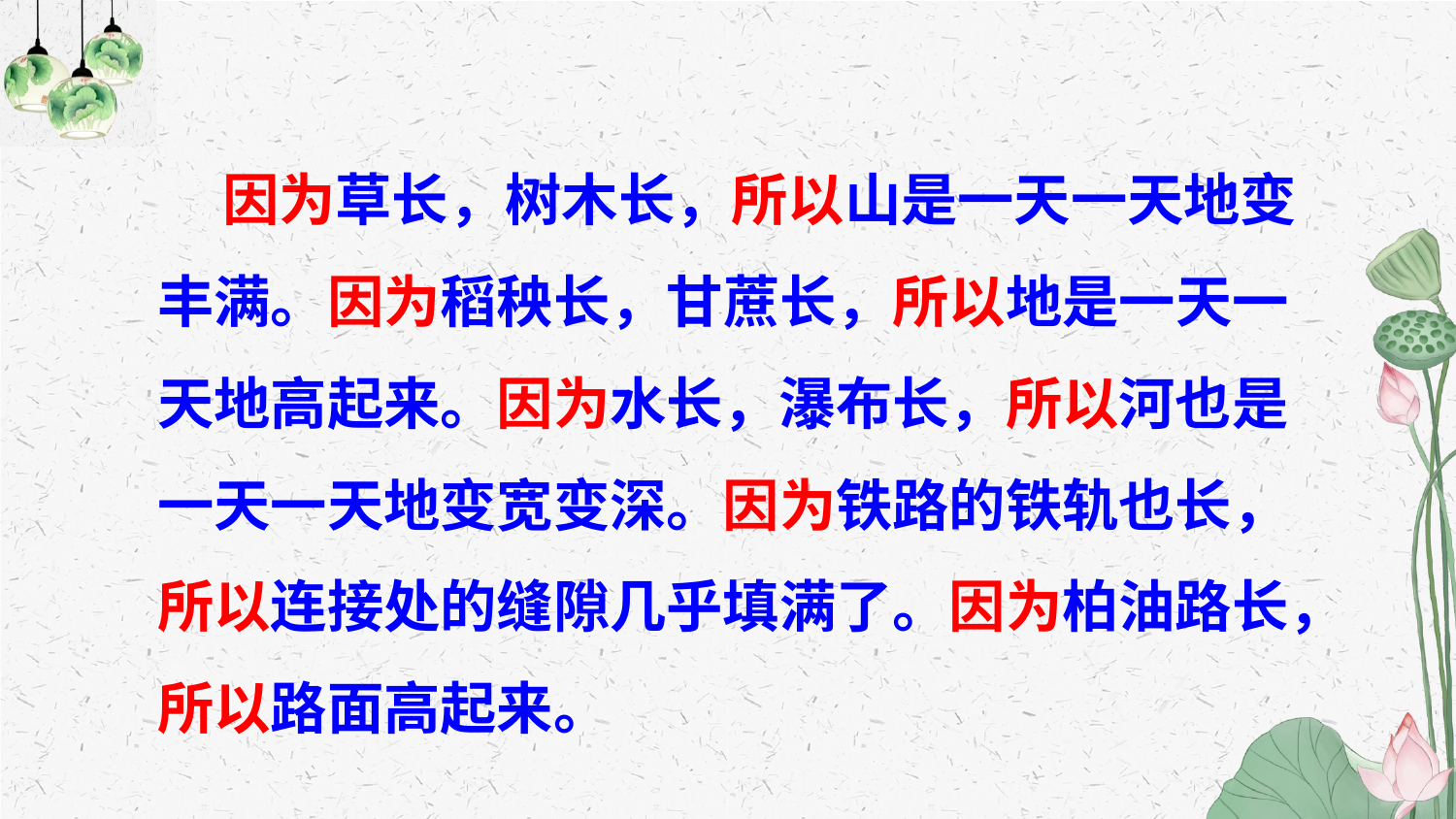

因为草长，树木长，所以山是一天一天地变丰满。因为稻秧长，甘蔗长，所以地是一天一天地高起来。因为水长，瀑布长，所以河也是一天一天地变宽变深。因为铁路的铁轨也长，所以连接处的缝隙几乎填满了。因为柏油路长，所以路面高起来。